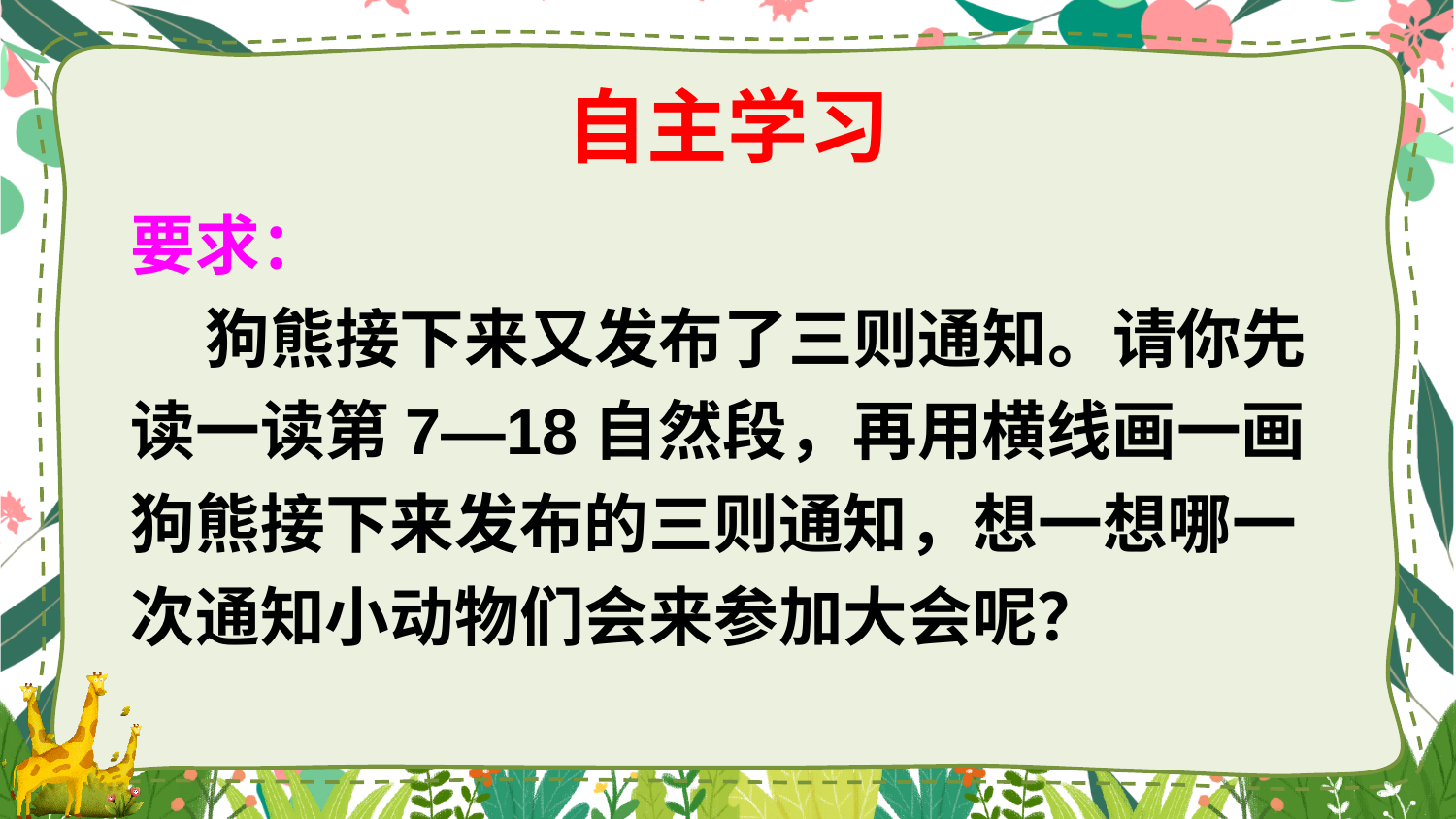

自主学习
要求：
    狗熊接下来又发布了三则通知。请你先读一读第7—18自然段，再用横线画一画狗熊接下来发布的三则通知，想一想哪一次通知小动物们会来参加大会呢？